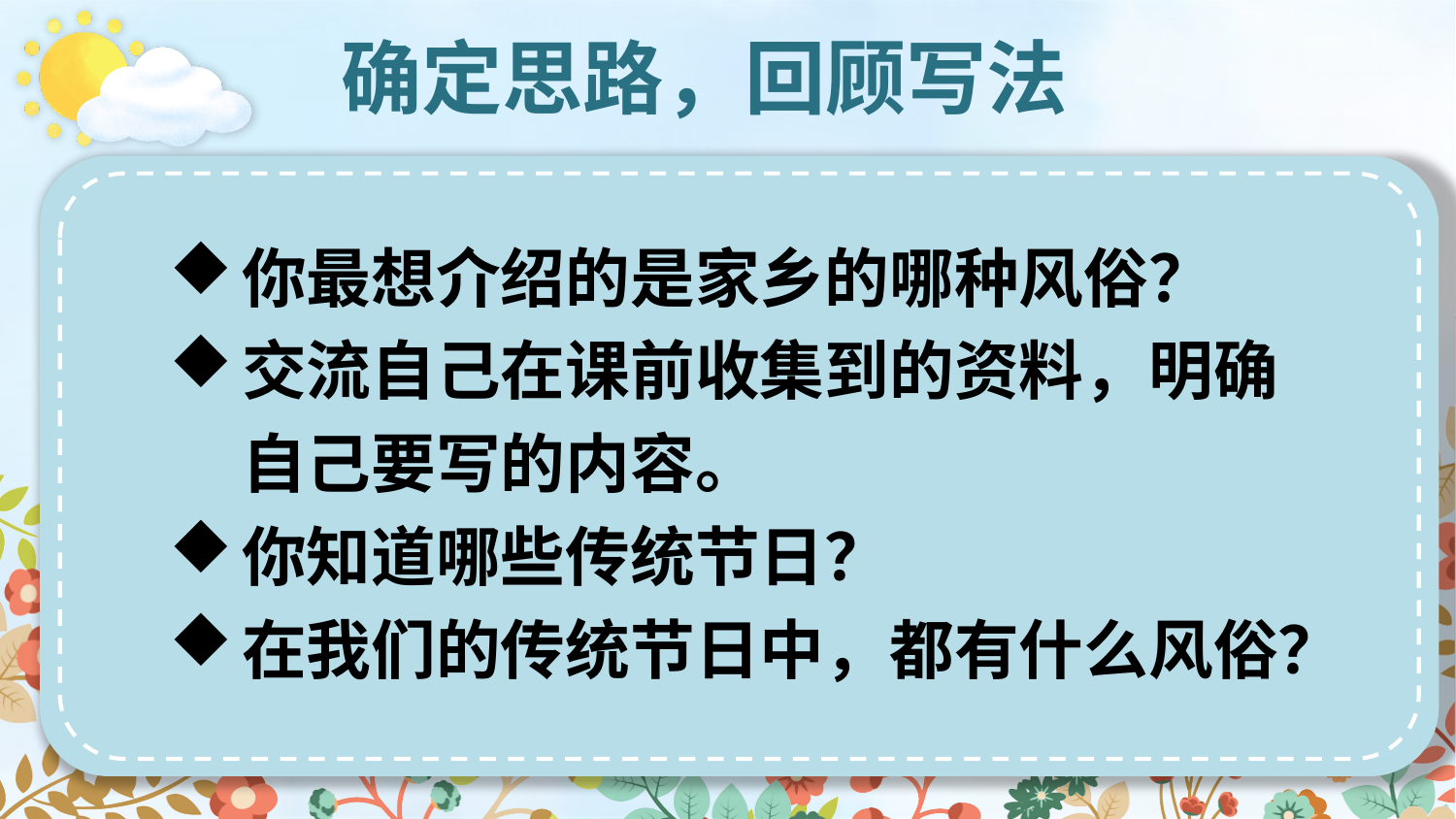

确定思路，回顾写法
你最想介绍的是家乡的哪种风俗？
交流自己在课前收集到的资料，明确自己要写的内容。
你知道哪些传统节日？
在我们的传统节日中，都有什么风俗？